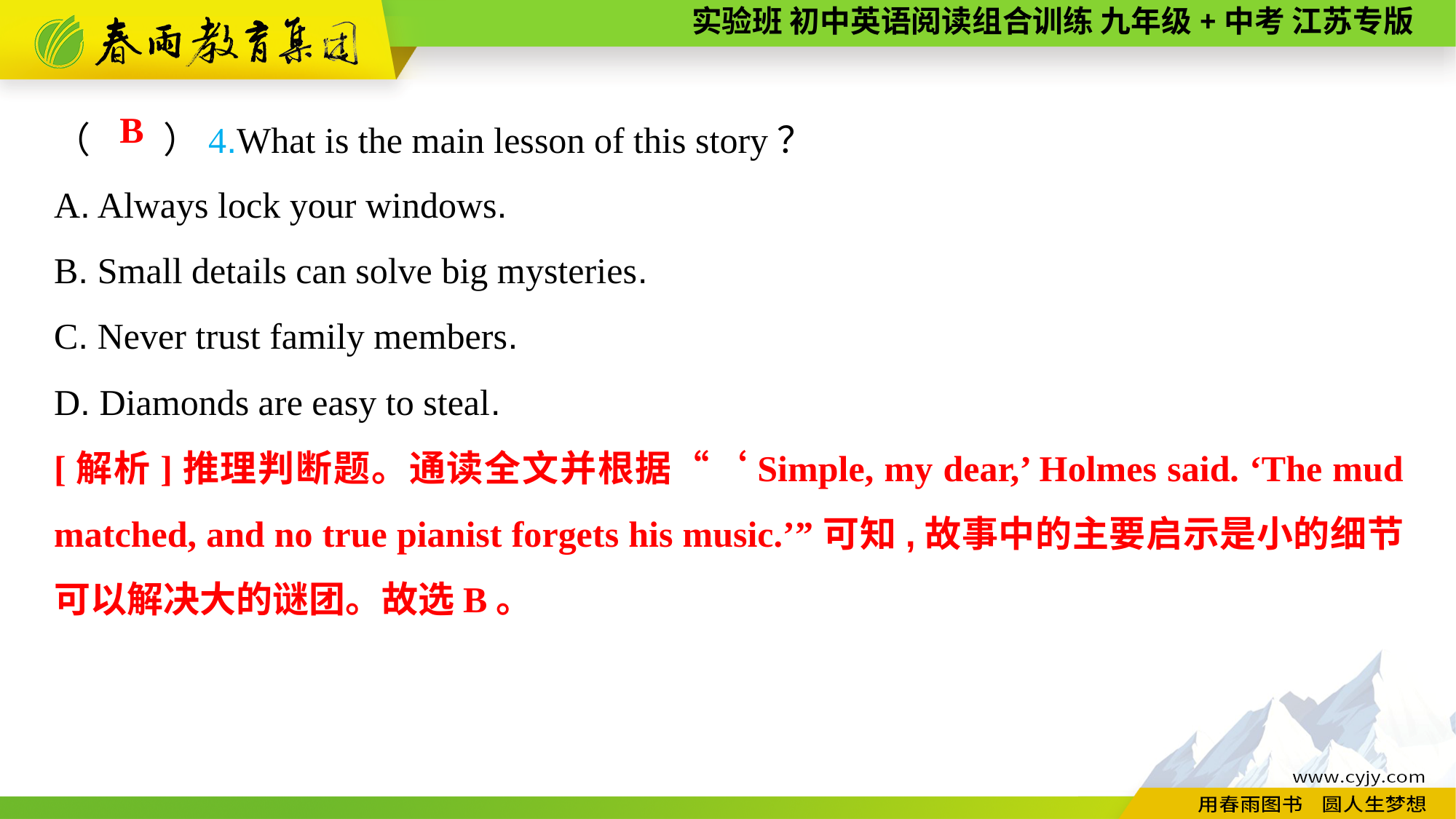

（　　）4.What is the main lesson of this story？
A. Always lock your windows.
B. Small details can solve big mysteries.
C. Never trust family members.
D. Diamonds are easy to steal.
B
[解析]推理判断题。通读全文并根据“‘Simple, my dear,’ Holmes said. ‘The mud matched, and no true pianist forgets his music.’”可知,故事中的主要启示是小的细节可以解决大的谜团。故选B。